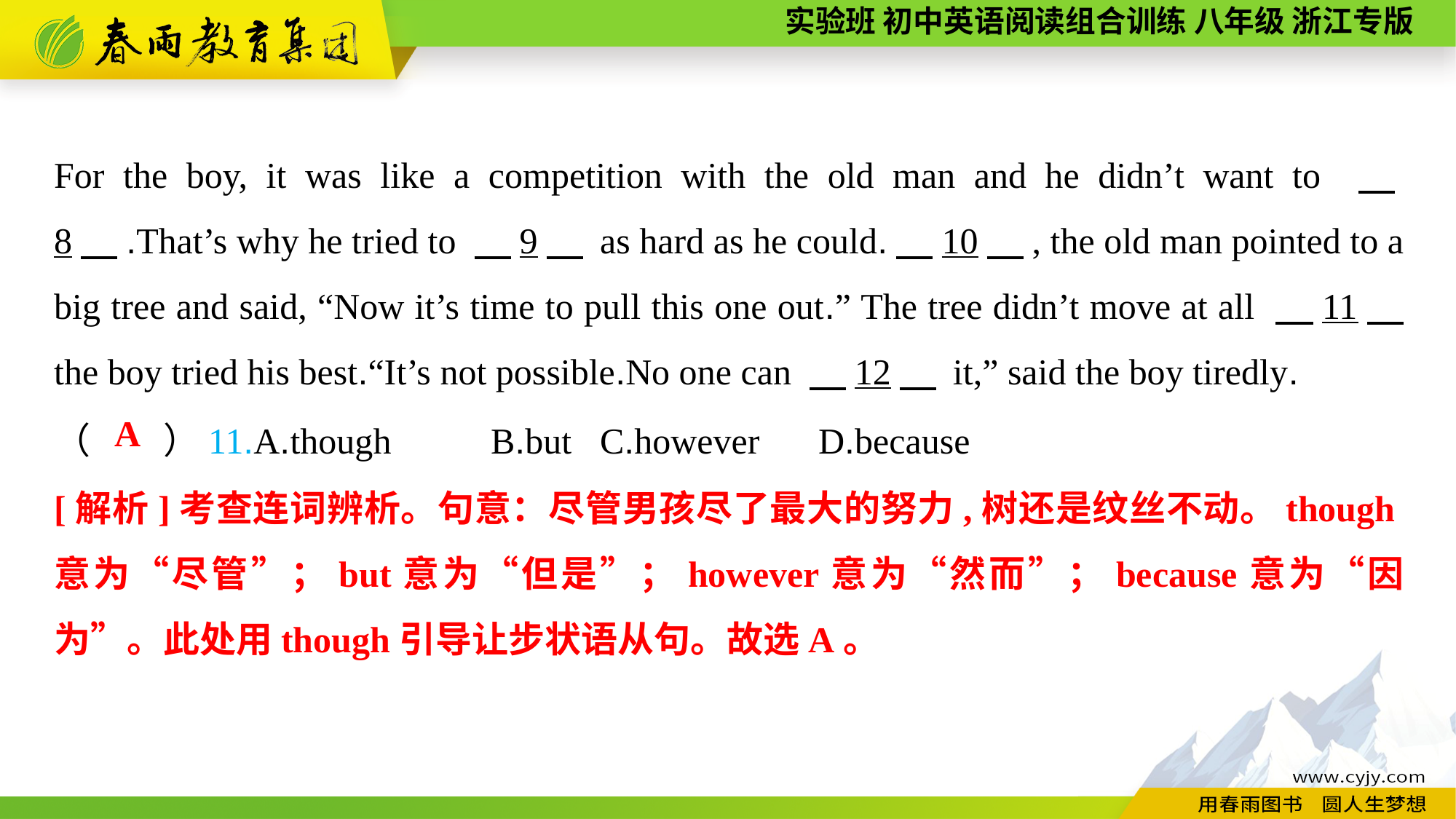

For the boy, it was like a competition with the old man and he didn’t want to 　8　.That’s why he tried to 　9　 as hard as he could.　10　, the old man pointed to a big tree and said, “Now it’s time to pull this one out.” The tree didn’t move at all 　11　 the boy tried his best.“It’s not possible.No one can 　12　 it,” said the boy tiredly.
（　　）11.A.though	B.but	C.however	D.because
A
[解析]考查连词辨析。句意：尽管男孩尽了最大的努力,树还是纹丝不动。though意为“尽管”；but意为“但是”；however意为“然而”；because意为“因为”。此处用though引导让步状语从句。故选A。